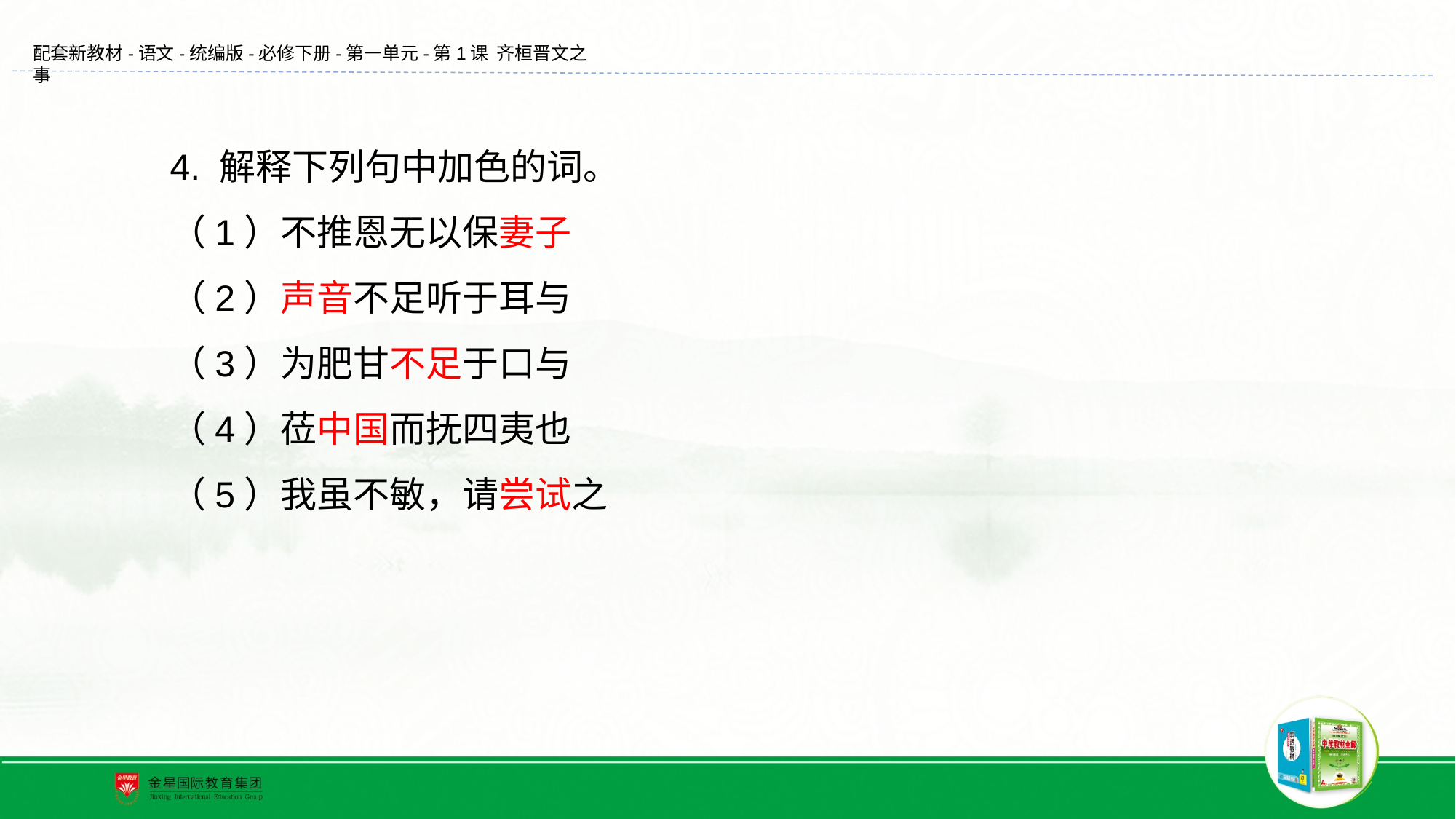

4. 解释下列句中加色的词。
（1）不推恩无以保妻子
（2）声音不足听于耳与
（3）为肥甘不足于口与
（4）莅中国而抚四夷也
（5）我虽不敏，请尝试之